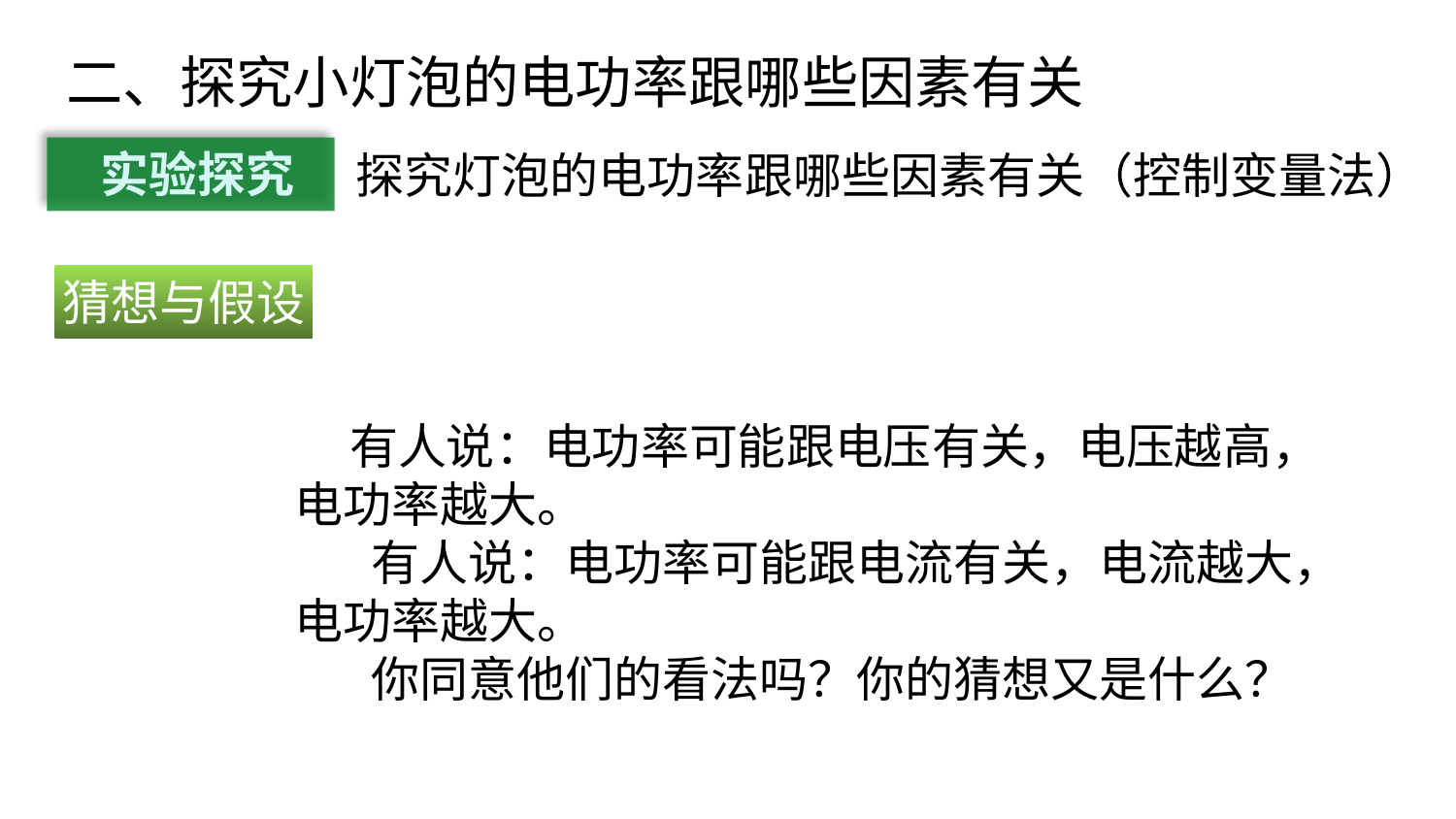

二、探究小灯泡的电功率跟哪些因素有关
实验探究

探究灯泡的电功率跟哪些因素有关（控制变量法）
猜想与假设
    有人说：电功率可能跟电压有关，电压越高，电功率越大。
      有人说：电功率可能跟电流有关，电流越大，电功率越大。
      你同意他们的看法吗？你的猜想又是什么？